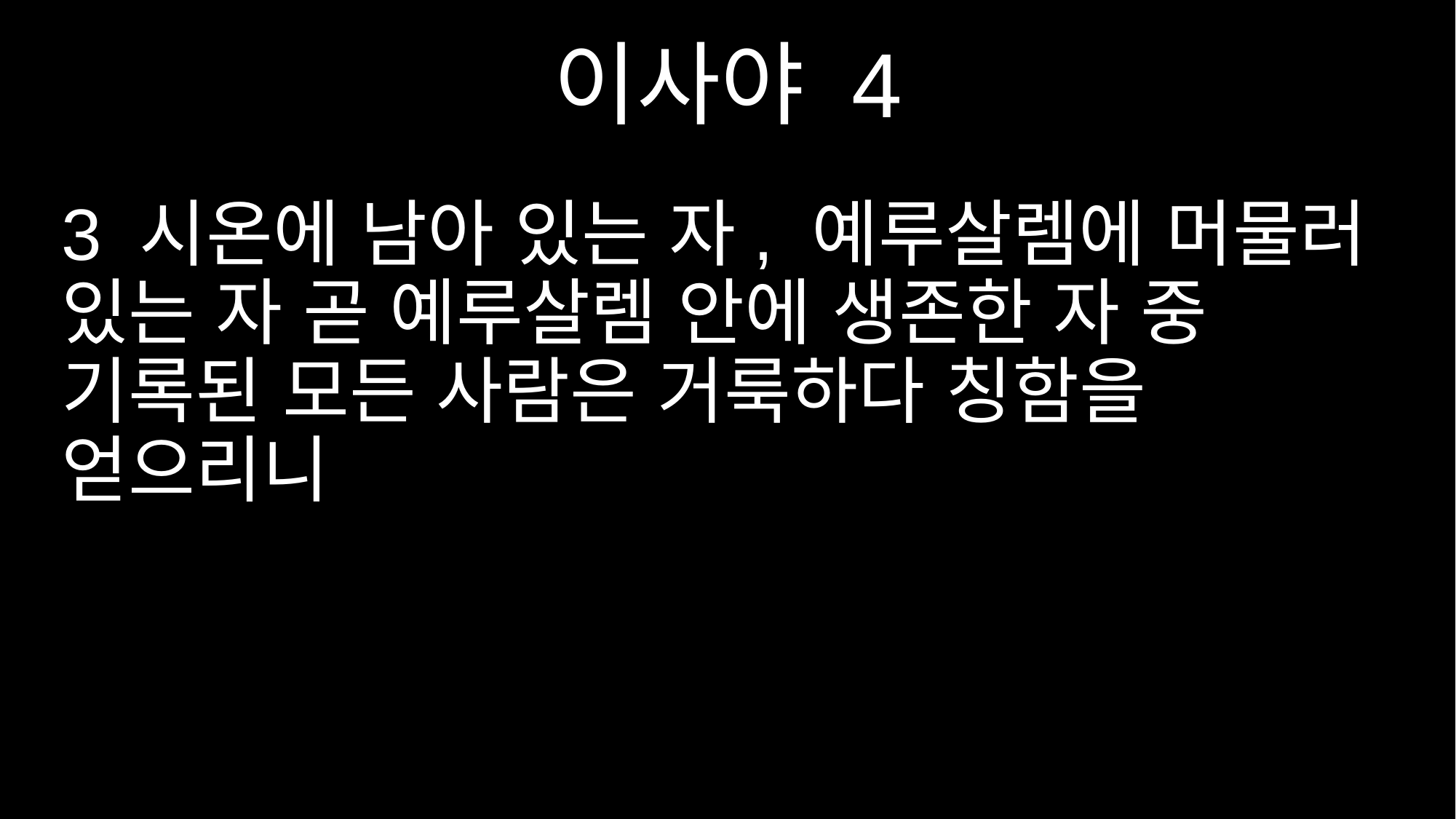

이사야 4
3 시온에 남아 있는 자, 예루살렘에 머물러 있는 자 곧 예루살렘 안에 생존한 자 중 기록된 모든 사람은 거룩하다 칭함을 얻으리니